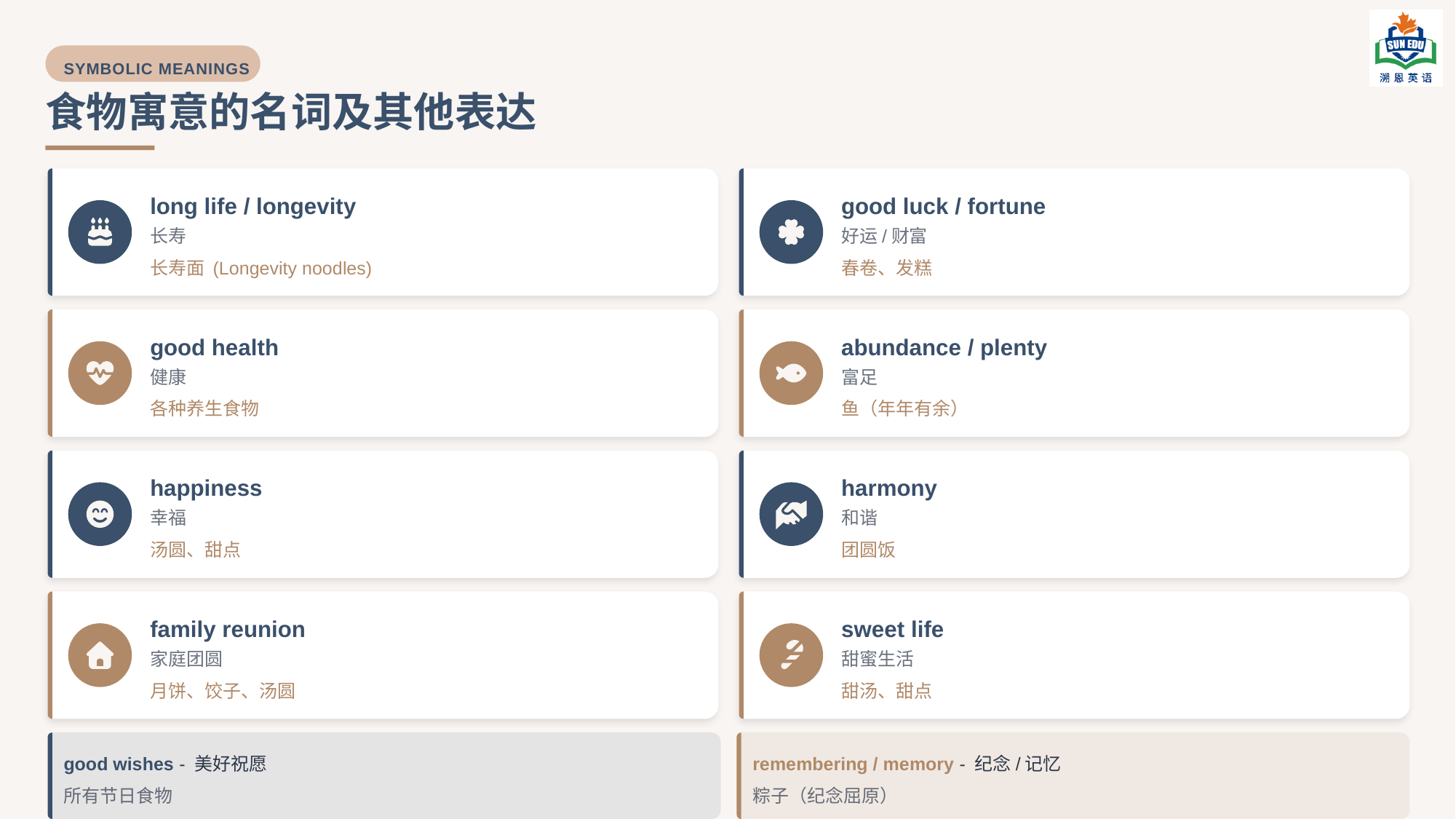

SYMBOLIC MEANINGS
食物寓意的名词及其他表达

long life / longevity
good luck / fortune

长寿

好运/财富
长寿面 (Longevity noodles)
春卷、发糕

good health
abundance / plenty

健康

富足
各种养生食物
鱼（年年有余）

happiness
harmony

幸福

和谐
汤圆、甜点
团圆饭

family reunion
sweet life

家庭团圆

甜蜜生活
月饼、饺子、汤圆
甜汤、甜点

good wishes - 美好祝愿
remembering / memory - 纪念/记忆
所有节日食物
粽子（纪念屈原）